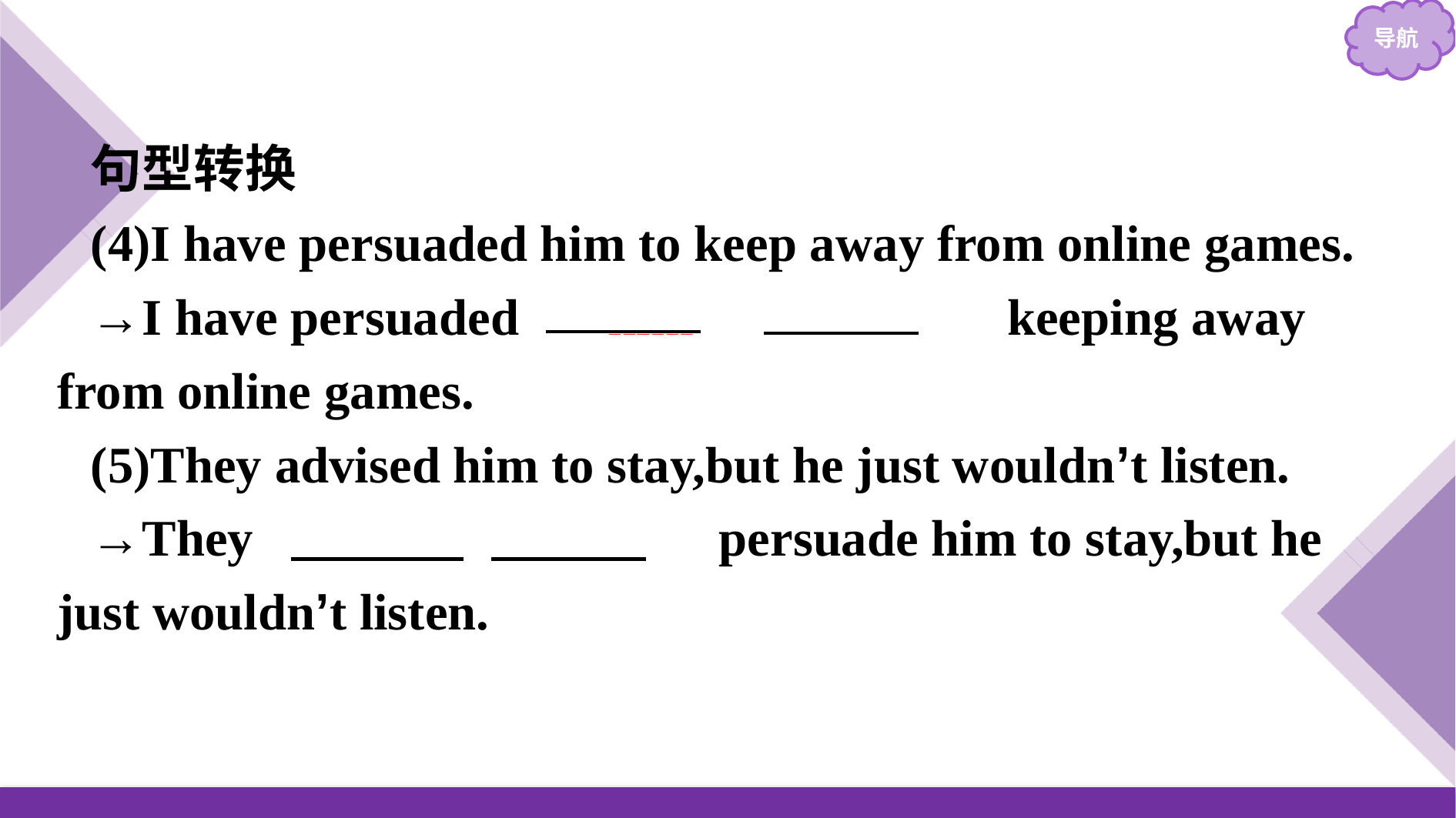

句型转换
(4)I have persuaded him to keep away from online games.
→I have persuaded 　him　 　into　 keeping away from online games.
(5)They advised him to stay,but he just wouldn’t listen.
→They 　tried　 　to　 persuade him to stay,but he just wouldn’t listen.